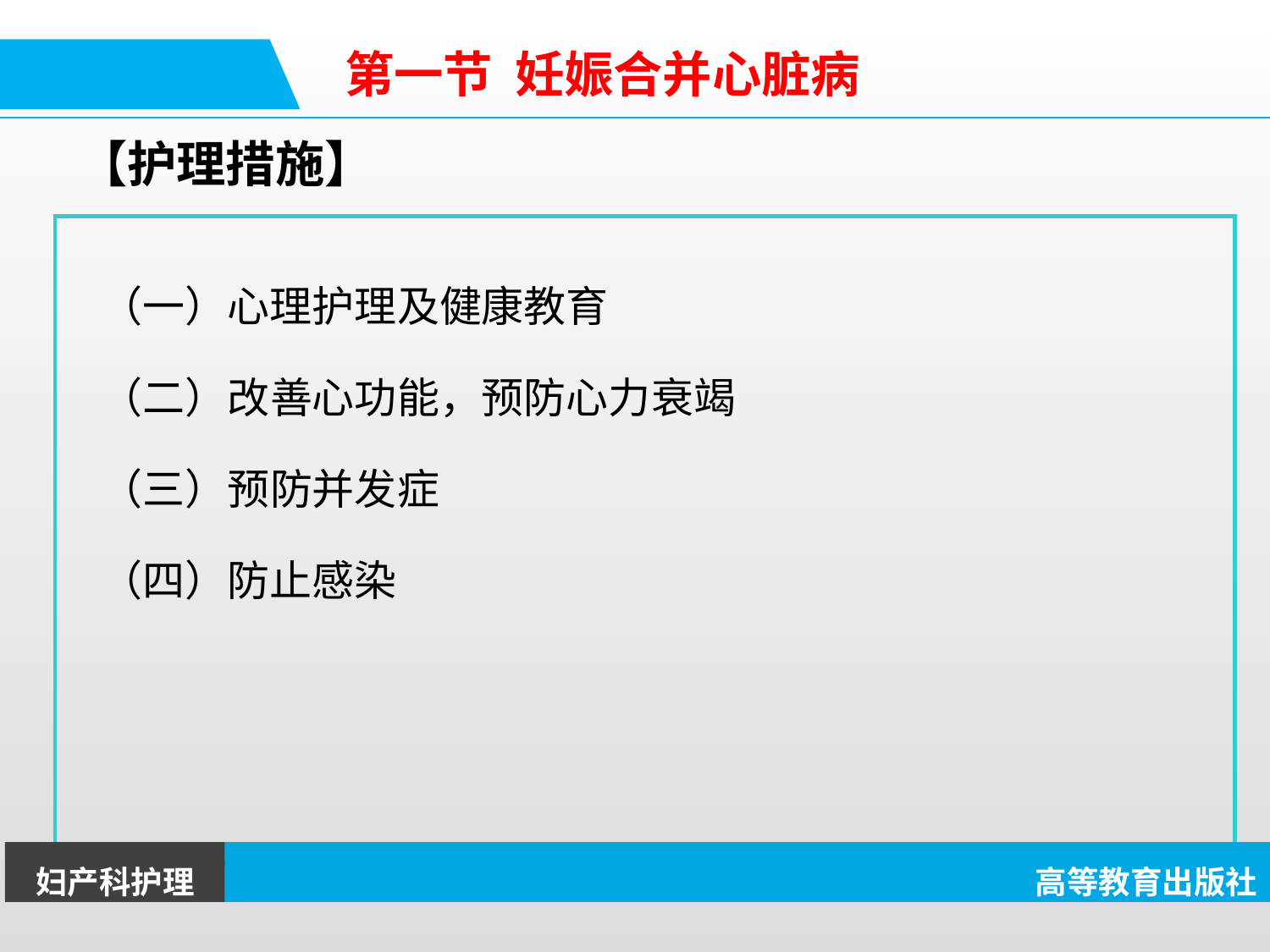

第一节  妊娠合并心脏病

【护理措施】

（一）心理护理及健康教育
（二）改善心功能，预防心力衰竭
（三）预防并发症
（四）防止感染

妇产科护理
高等教育出版社